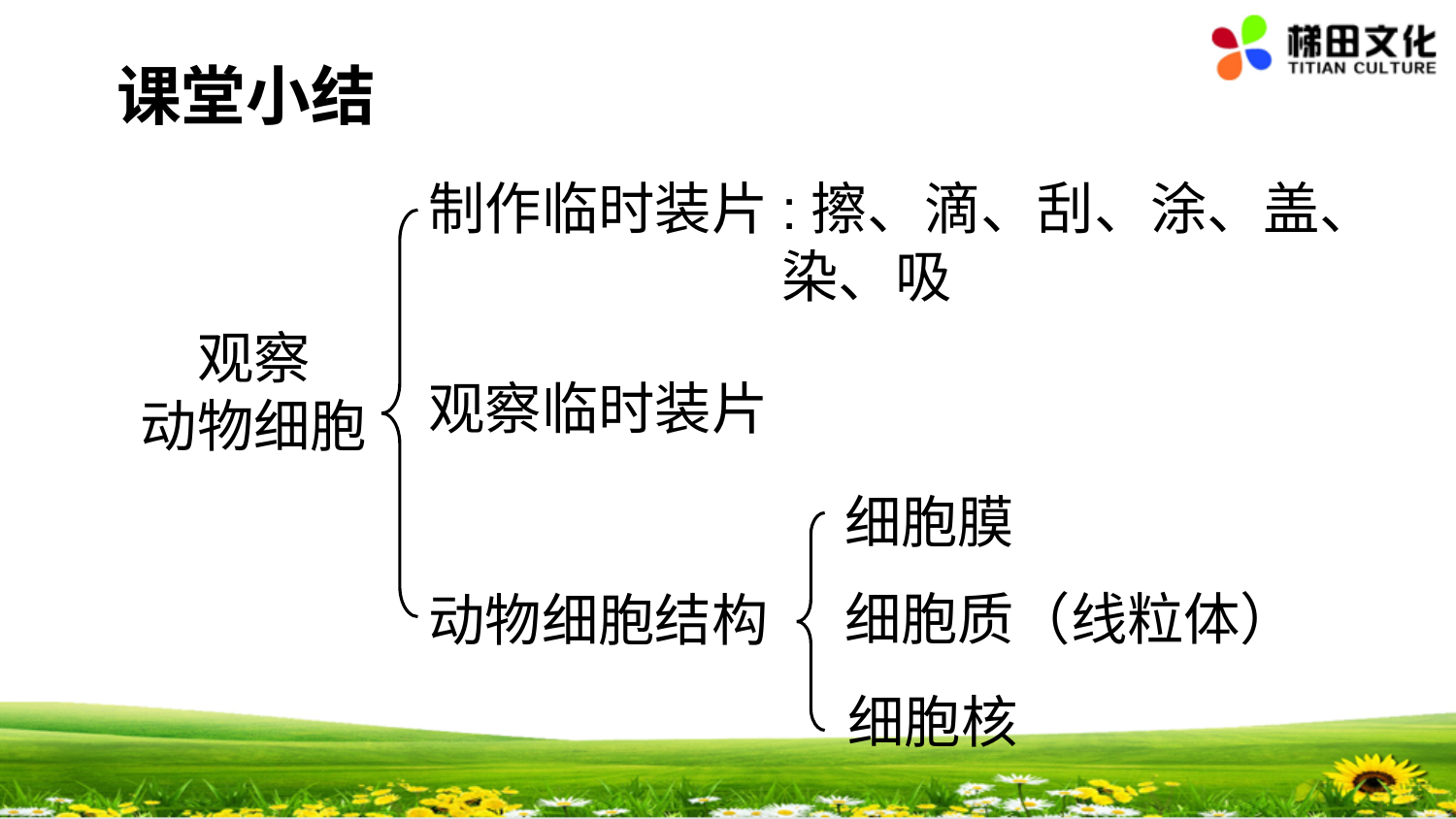

课堂小结

制作临时装片
:擦、滴、刮、涂、盖、染、吸

观察
动物细胞
观察临时装片

细胞膜

动物细胞结构
细胞质（线粒体）
细胞核